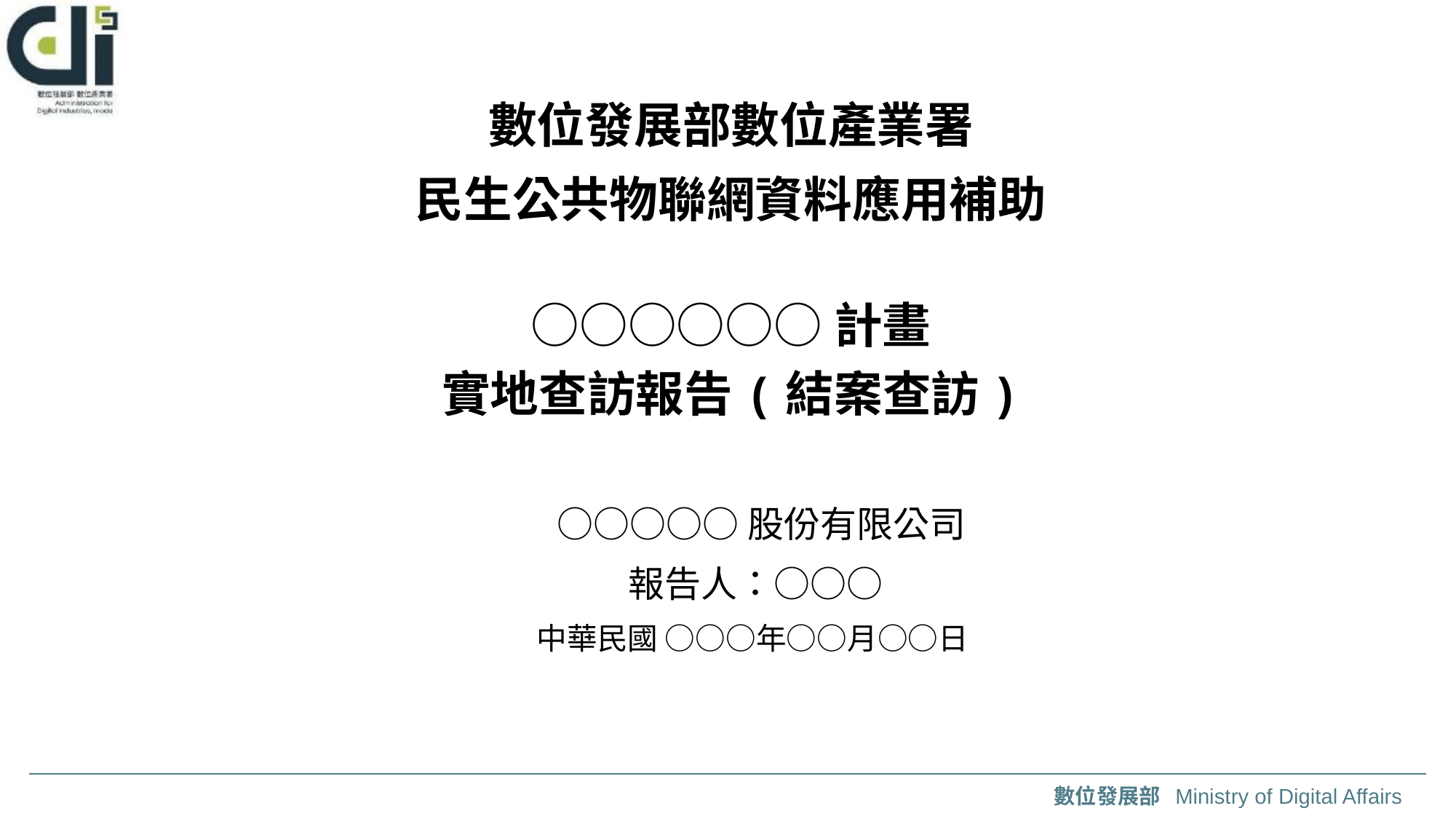

數位發展部數位產業署
民生公共物聯網資料應用補助
○○○○○○計畫
實地查訪報告(結案查訪)
○○○○○股份有限公司
報告人：○○○
中華民國 ○○○年○○月○○日